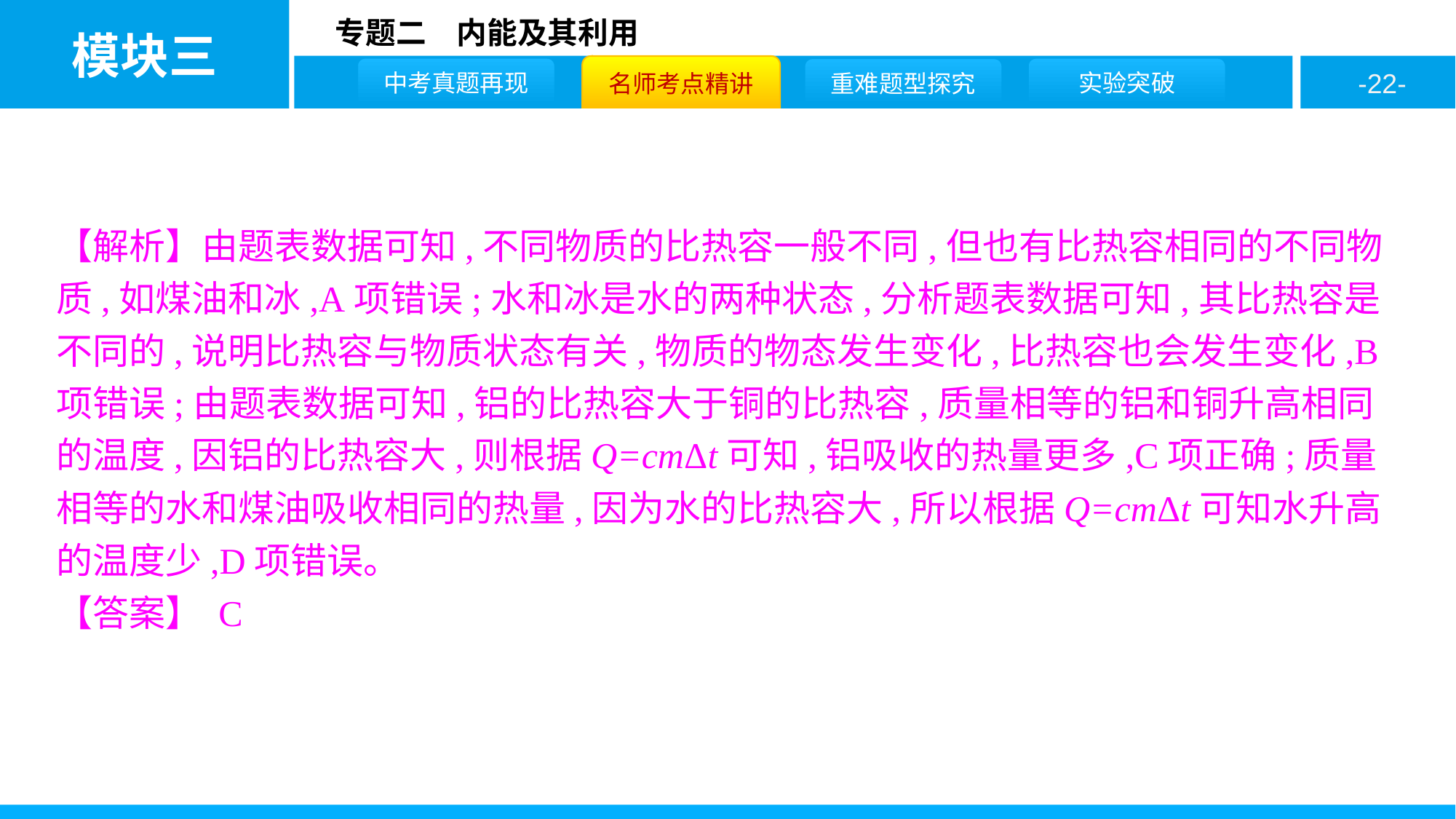

【解析】由题表数据可知,不同物质的比热容一般不同,但也有比热容相同的不同物质,如煤油和冰,A项错误;水和冰是水的两种状态,分析题表数据可知,其比热容是不同的,说明比热容与物质状态有关,物质的物态发生变化,比热容也会发生变化,B项错误;由题表数据可知,铝的比热容大于铜的比热容,质量相等的铝和铜升高相同的温度,因铝的比热容大,则根据Q=cmΔt可知,铝吸收的热量更多,C项正确;质量相等的水和煤油吸收相同的热量,因为水的比热容大,所以根据Q=cmΔt可知水升高的温度少,D项错误。
【答案】 C